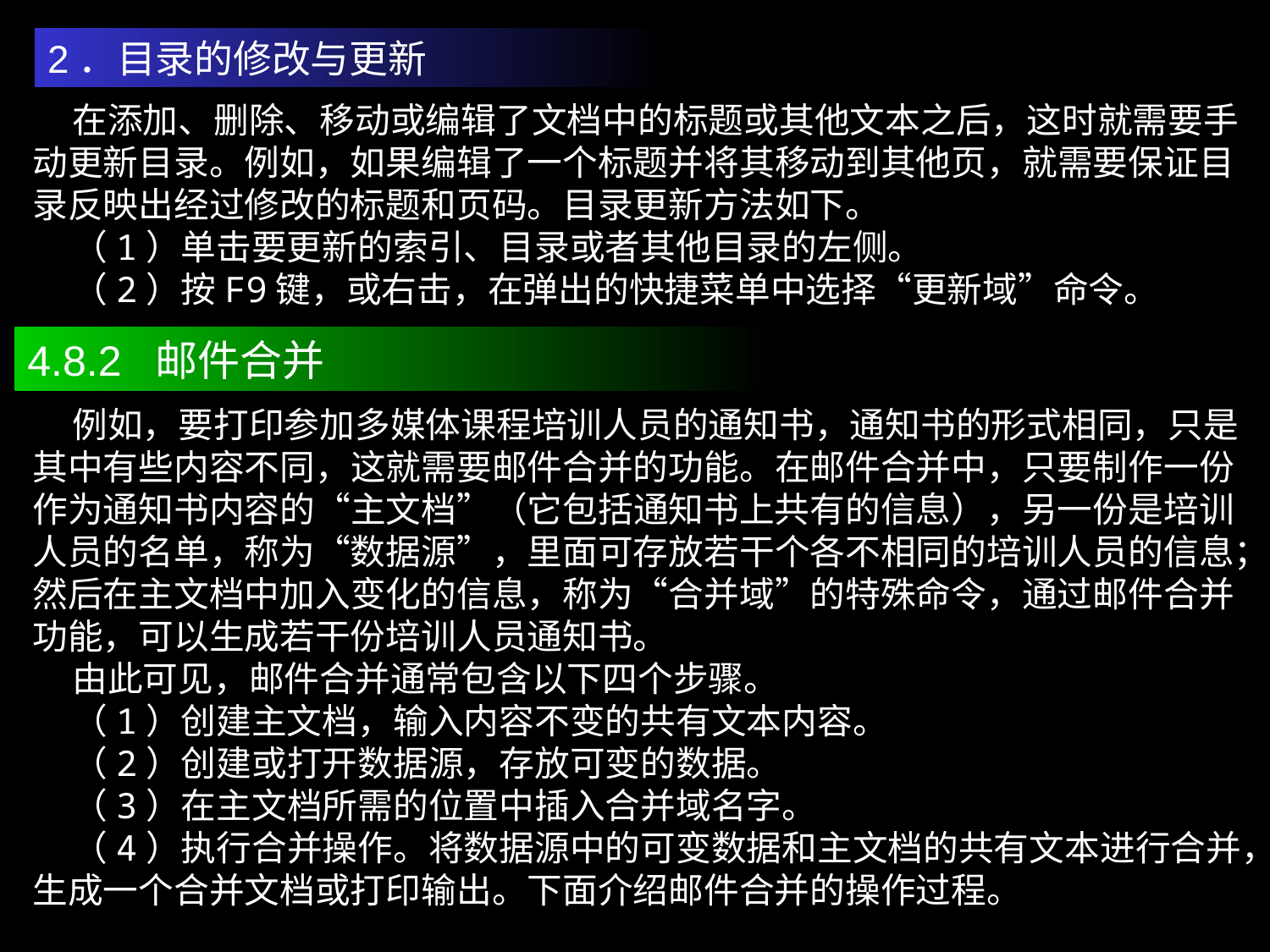

2．目录的修改与更新
    在添加、删除、移动或编辑了文档中的标题或其他文本之后，这时就需要手动更新目录。例如，如果编辑了一个标题并将其移动到其他页，就需要保证目录反映出经过修改的标题和页码。目录更新方法如下。
    （1）单击要更新的索引、目录或者其他目录的左侧。
    （2）按F9键，或右击，在弹出的快捷菜单中选择“更新域”命令。
4.8.2  邮件合并
    例如，要打印参加多媒体课程培训人员的通知书，通知书的形式相同，只是其中有些内容不同，这就需要邮件合并的功能。在邮件合并中，只要制作一份作为通知书内容的“主文档”（它包括通知书上共有的信息），另一份是培训人员的名单，称为“数据源”，里面可存放若干个各不相同的培训人员的信息；然后在主文档中加入变化的信息，称为“合并域”的特殊命令，通过邮件合并功能，可以生成若干份培训人员通知书。
    由此可见，邮件合并通常包含以下四个步骤。
    （1）创建主文档，输入内容不变的共有文本内容。
    （2）创建或打开数据源，存放可变的数据。
    （3）在主文档所需的位置中插入合并域名字。
    （4）执行合并操作。将数据源中的可变数据和主文档的共有文本进行合并，生成一个合并文档或打印输出。下面介绍邮件合并的操作过程。